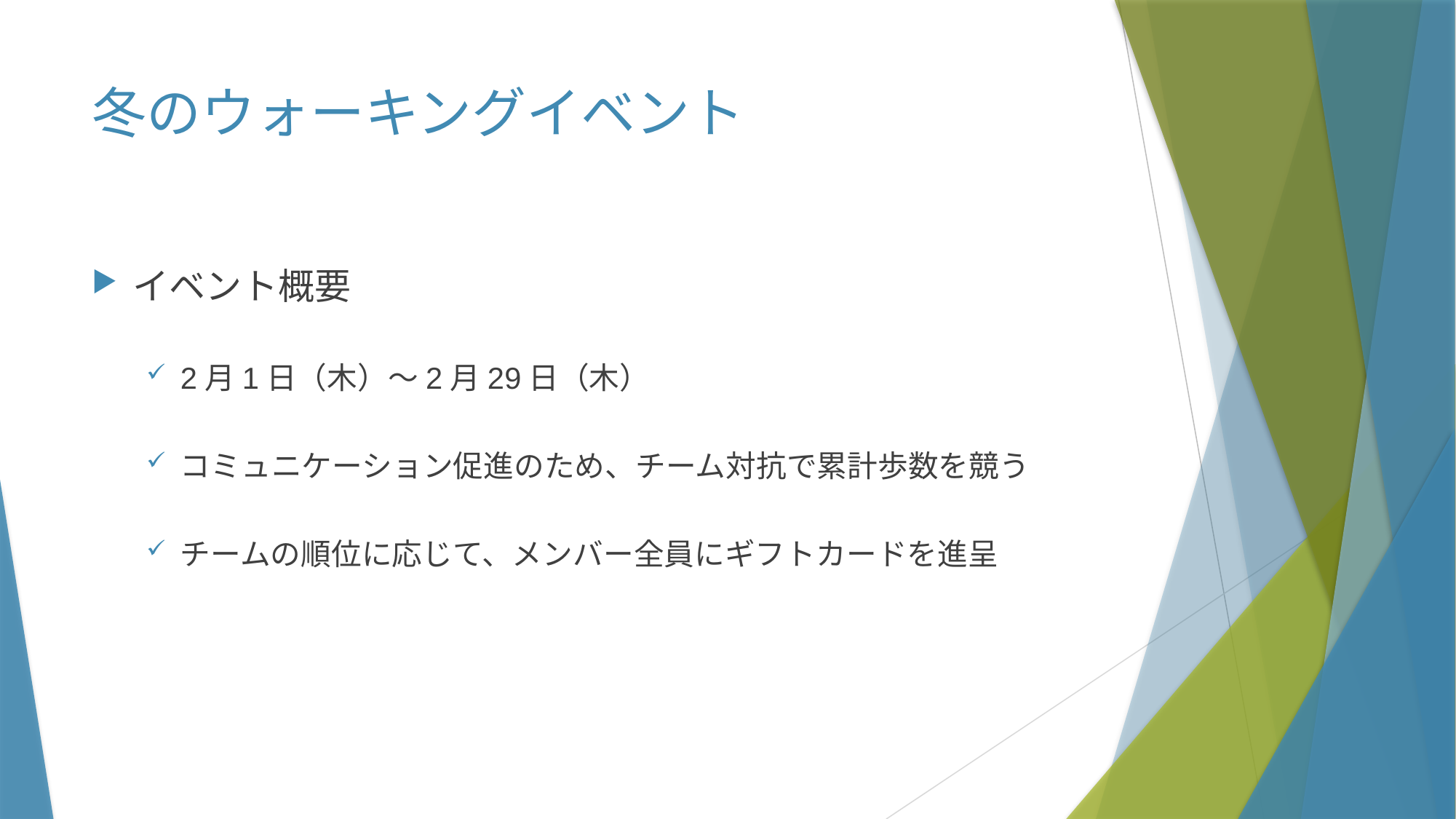

# 冬のウォーキングイベント
イベント概要
2月1日（木）～2月29日（木）
コミュニケーション促進のため、チーム対抗で累計歩数を競う
チームの順位に応じて、メンバー全員にギフトカードを進呈